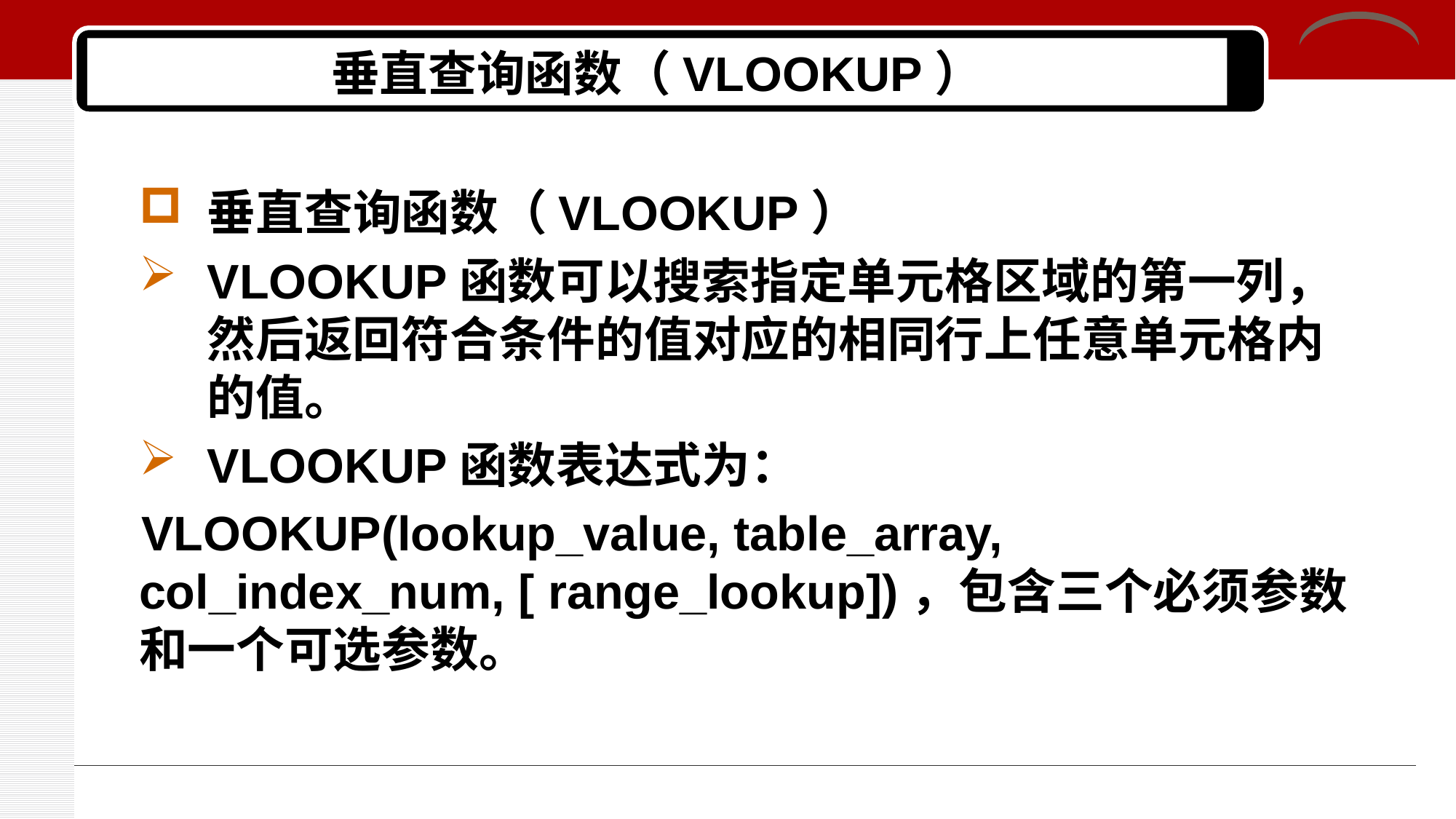

# 垂直查询函数（VLOOKUP）
垂直查询函数（VLOOKUP）
VLOOKUP函数可以搜索指定单元格区域的第一列，然后返回符合条件的值对应的相同行上任意单元格内的值。
VLOOKUP函数表达式为：
VLOOKUP(lookup_value, table_array, col_index_num, [ range_lookup])，包含三个必须参数和一个可选参数。